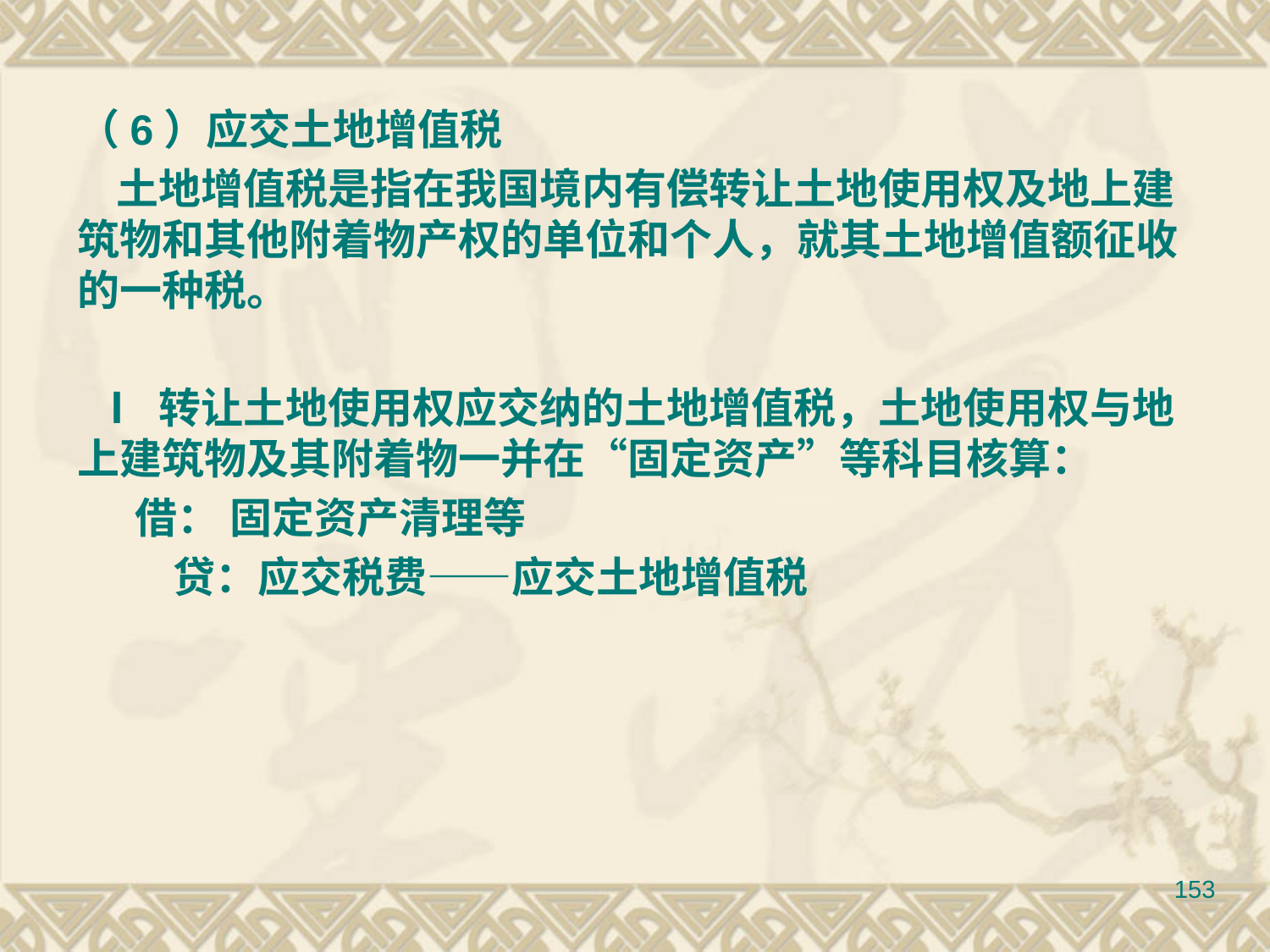

（6）应交土地增值税
   土地增值税是指在我国境内有偿转让土地使用权及地上建筑物和其他附着物产权的单位和个人，就其土地增值额征收的一种税。

  Ⅰ 转让土地使用权应交纳的土地增值税，土地使用权与地上建筑物及其附着物一并在“固定资产”等科目核算：
     借： 固定资产清理等
         贷：应交税费——应交土地增值税
153